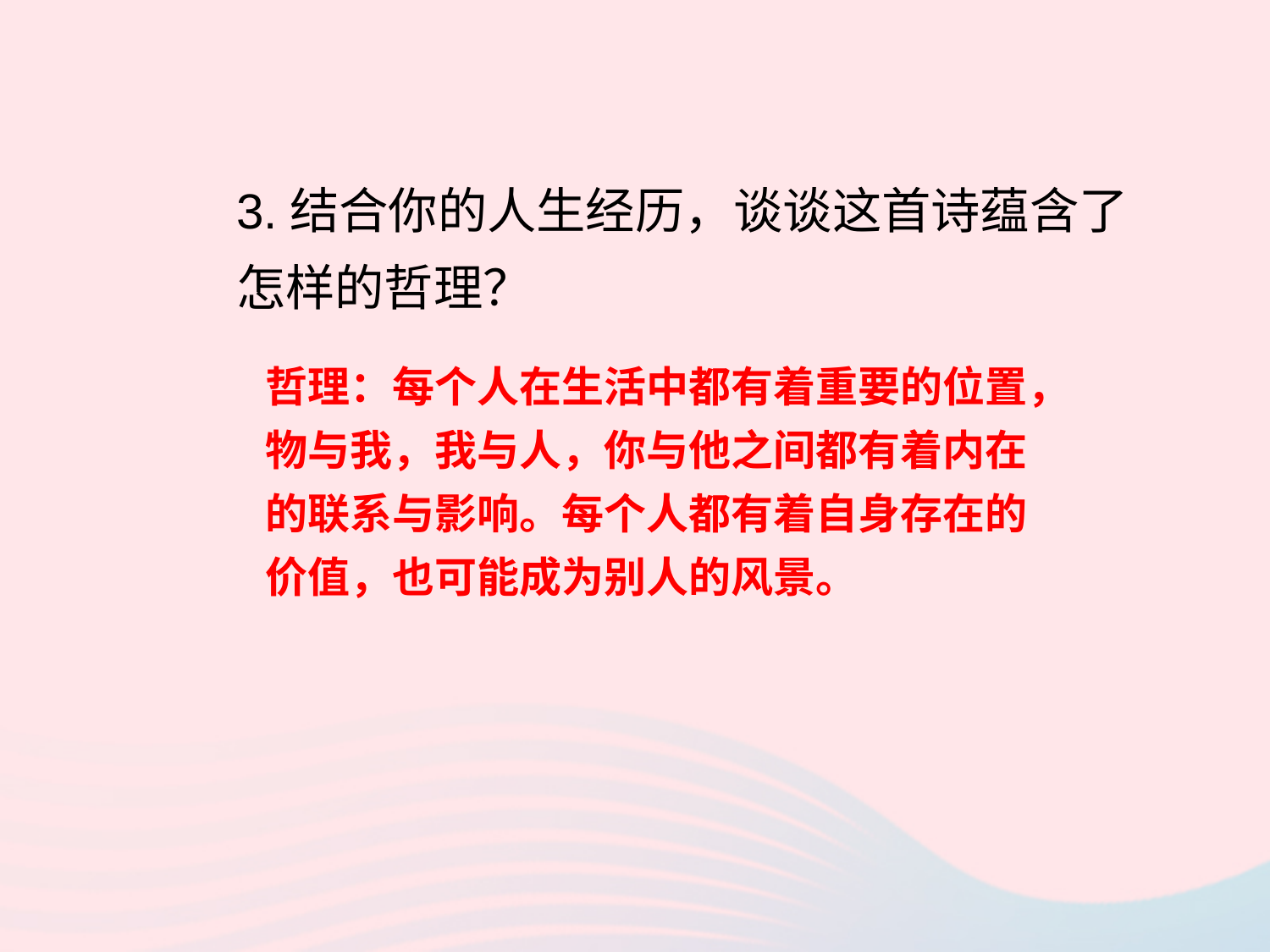

3.结合你的人生经历，谈谈这首诗蕴含了怎样的哲理？
哲理：每个人在生活中都有着重要的位置，物与我，我与人，你与他之间都有着内在的联系与影响。每个人都有着自身存在的价值，也可能成为别人的风景。